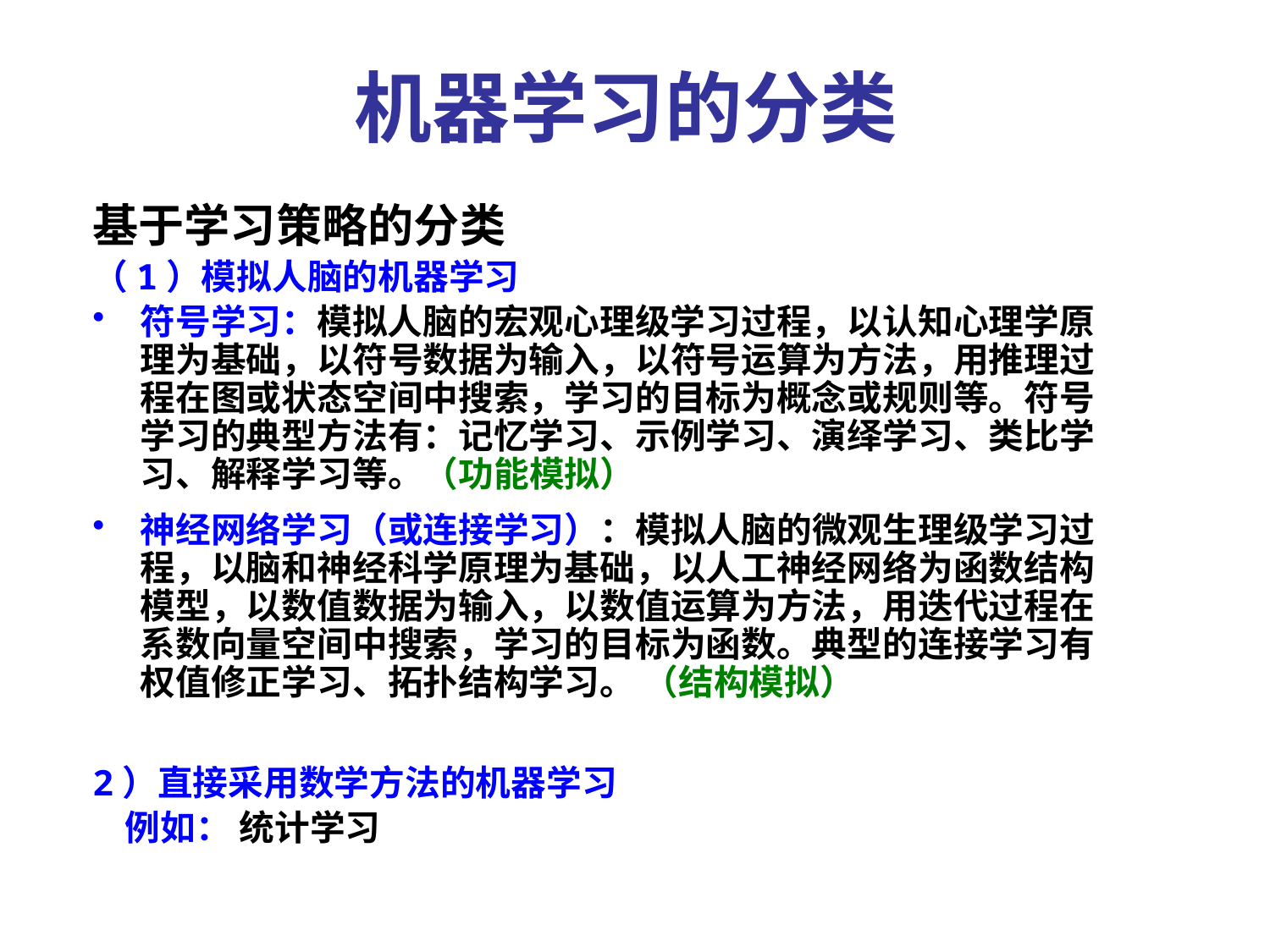

# 机器学习的分类
基于学习策略的分类
（1）模拟人脑的机器学习
符号学习：模拟人脑的宏观心理级学习过程，以认知心理学原理为基础，以符号数据为输入，以符号运算为方法，用推理过程在图或状态空间中搜索，学习的目标为概念或规则等。符号学习的典型方法有：记忆学习、示例学习、演绎学习、类比学习、解释学习等。（功能模拟）
神经网络学习（或连接学习）：模拟人脑的微观生理级学习过程，以脑和神经科学原理为基础，以人工神经网络为函数结构模型，以数值数据为输入，以数值运算为方法，用迭代过程在系数向量空间中搜索，学习的目标为函数。典型的连接学习有权值修正学习、拓扑结构学习。 （结构模拟）

2）直接采用数学方法的机器学习
   例如： 统计学习